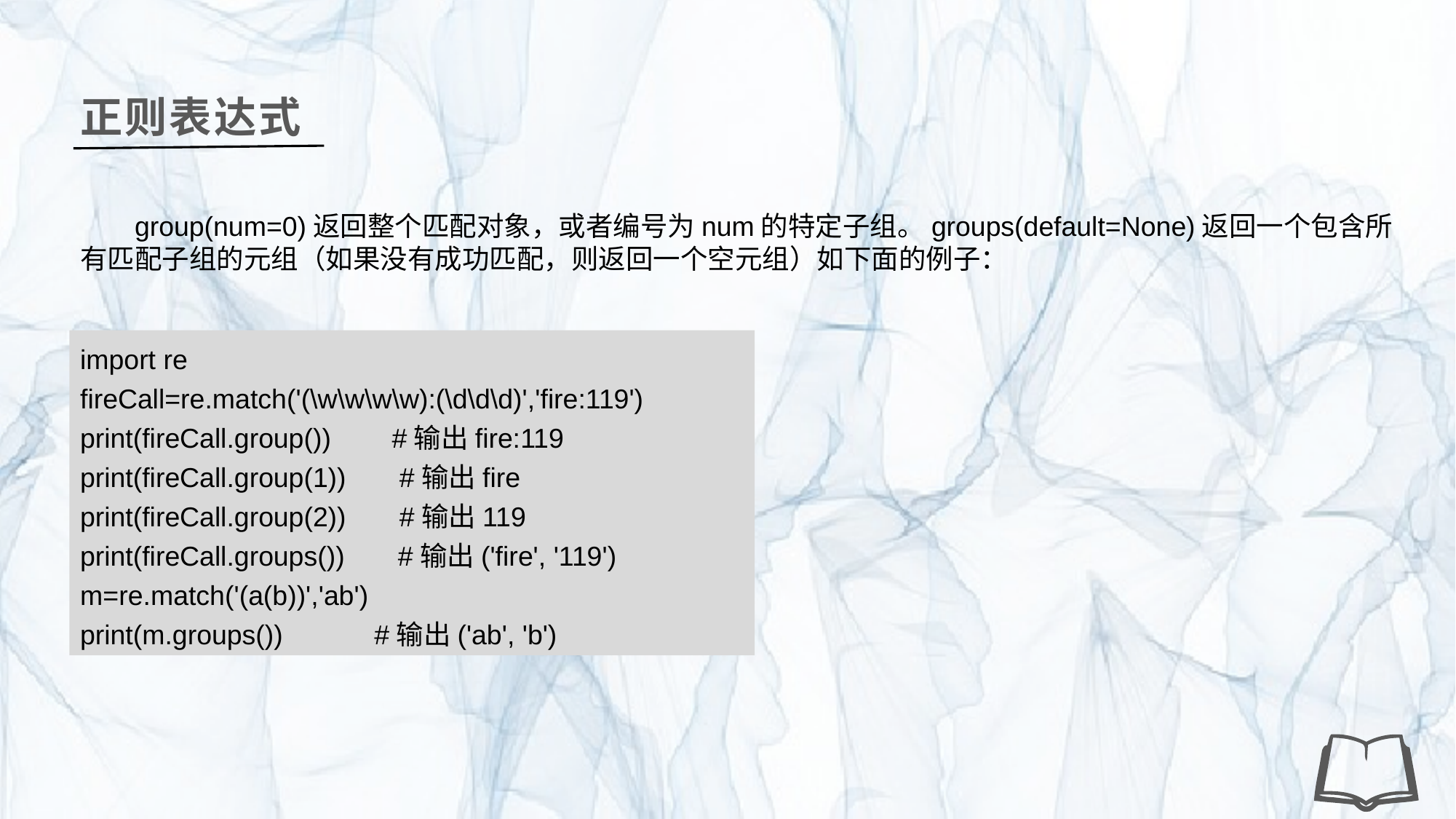

正则表达式
group(num=0)返回整个匹配对象，或者编号为num的特定子组。groups(default=None)返回一个包含所有匹配子组的元组（如果没有成功匹配，则返回一个空元组）如下面的例子：
import re
fireCall=re.match('(\w\w\w\w):(\d\d\d)','fire:119')
print(fireCall.group())        #输出fire:119
print(fireCall.group(1))       #输出fire
print(fireCall.group(2))       #输出119
print(fireCall.groups())       #输出('fire', '119')
m=re.match('(a(b))','ab')
print(m.groups())            #输出('ab', 'b')

58